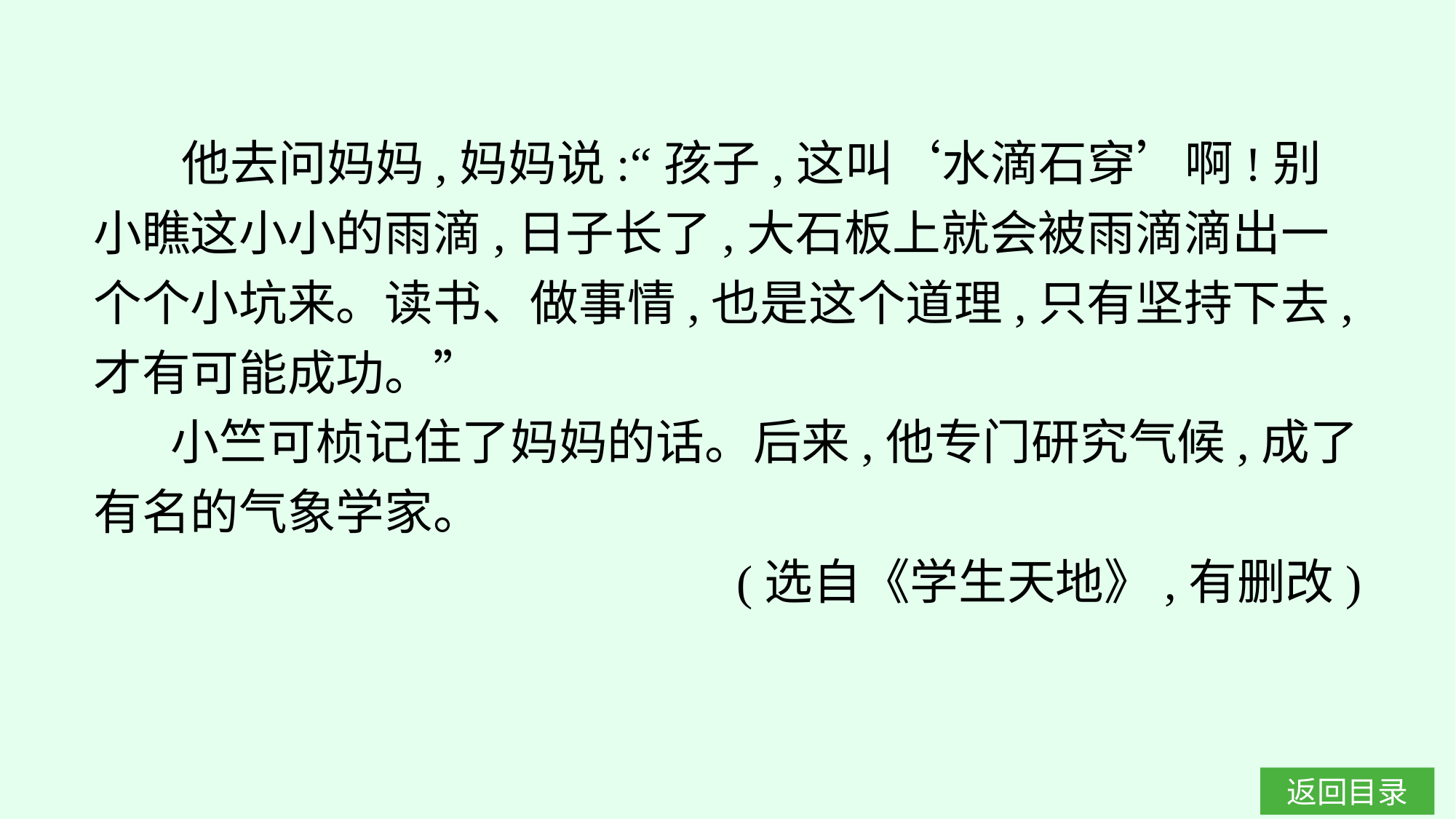

他去问妈妈,妈妈说:“孩子,这叫‘水滴石穿’啊!别小瞧这小小的雨滴,日子长了,大石板上就会被雨滴滴出一个个小坑来。读书、做事情,也是这个道理,只有坚持下去,才有可能成功。”
      小竺可桢记住了妈妈的话。后来,他专门研究气候,成了有名的气象学家。
(选自《学生天地》,有删改)